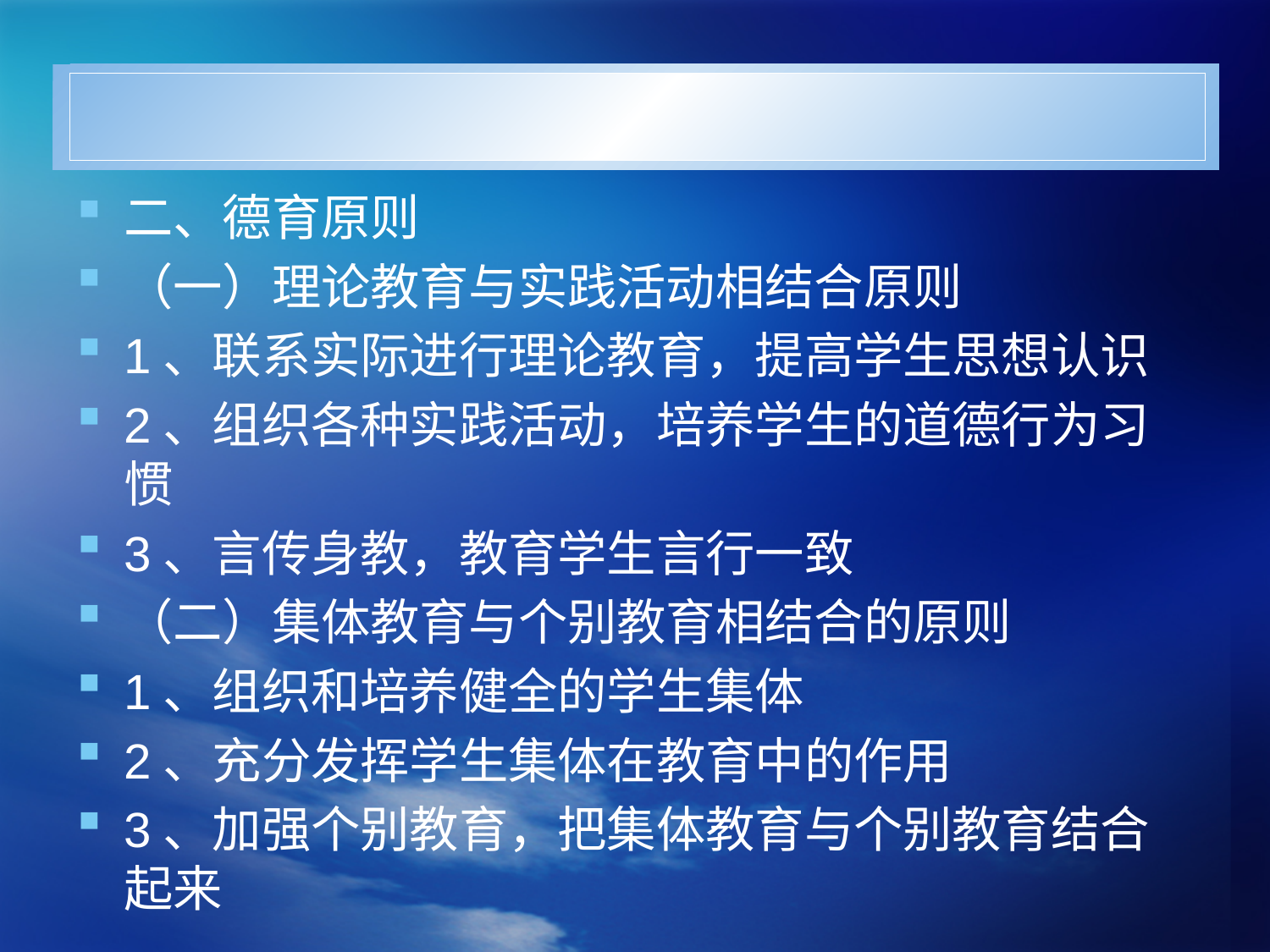

#
二、德育原则
（一）理论教育与实践活动相结合原则
1、联系实际进行理论教育，提高学生思想认识
2、组织各种实践活动，培养学生的道德行为习惯
3、言传身教，教育学生言行一致
（二）集体教育与个别教育相结合的原则
1、组织和培养健全的学生集体
2、充分发挥学生集体在教育中的作用
3、加强个别教育，把集体教育与个别教育结合起来